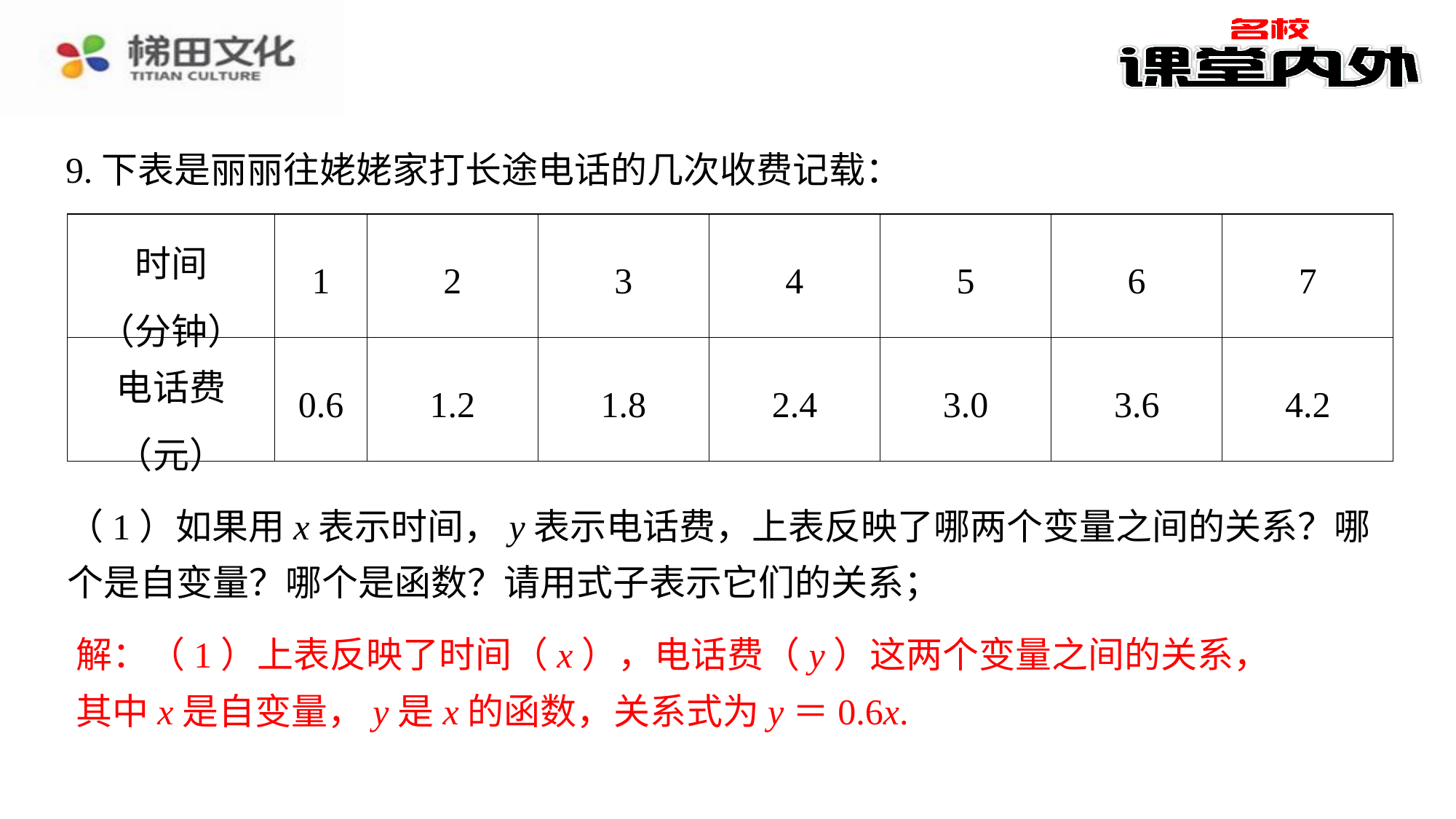

9.下表是丽丽往姥姥家打长途电话的几次收费记载：
| 时间 （分钟） | 1 | 2 | 3 | 4 | 5 | 6 | 7 |
| --- | --- | --- | --- | --- | --- | --- | --- |
| 电话费 （元） | 0.6 | 1.2 | 1.8 | 2.4 | 3.0 | 3.6 | 4.2 |
（1）如果用x表示时间，y表示电话费，上表反映了哪两个变量之间的关系？哪个是自变量？哪个是函数？请用式子表示它们的关系；
解：（1）上表反映了时间（x），电话费（y）这两个变量之间的关系，
其中x是自变量，y是x的函数，关系式为y＝0.6x.